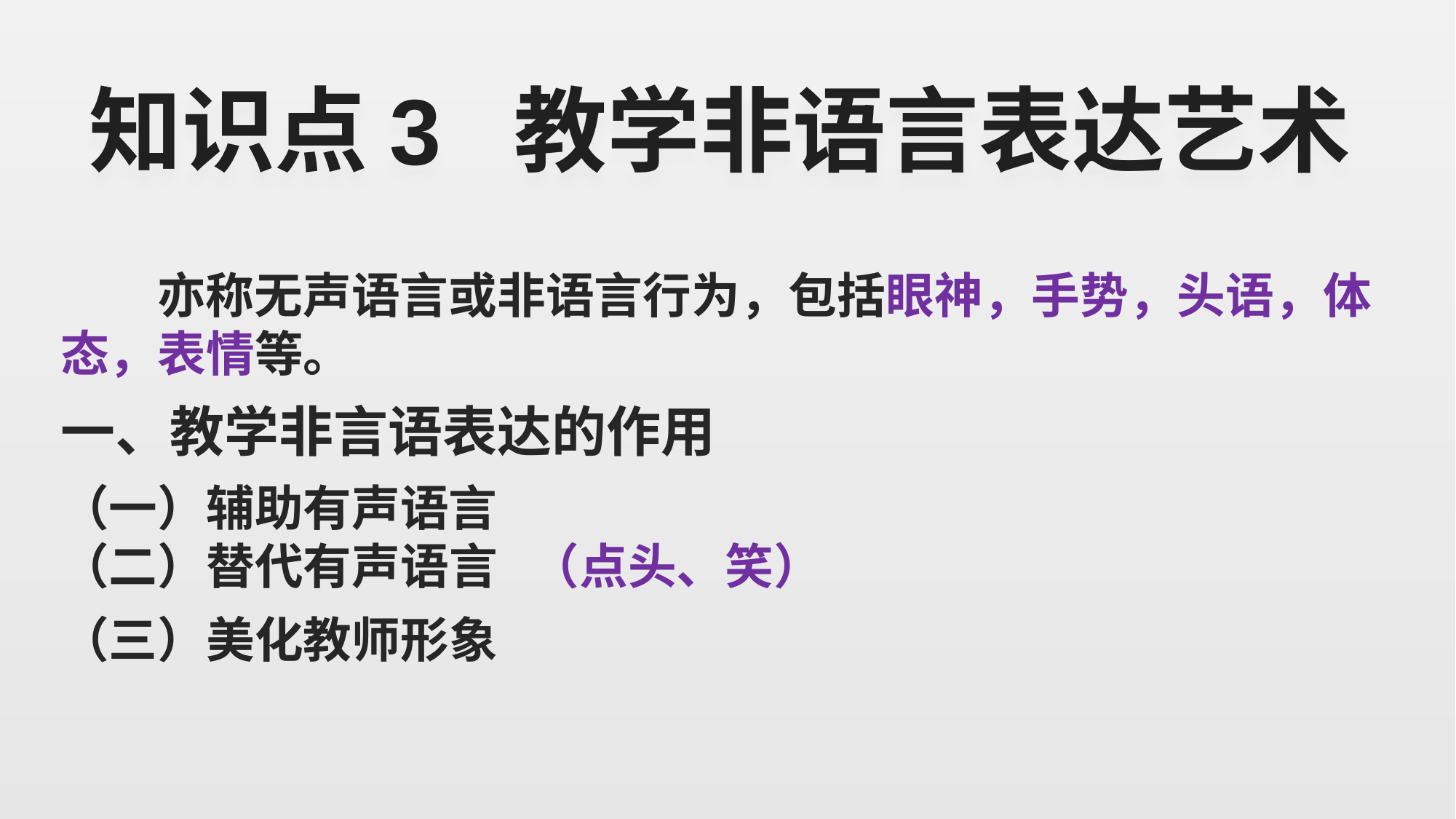

# 知识点3  教学非语言表达艺术
         亦称无声语言或非语言行为，包括眼神，手势，头语，体态，表情等。
一、教学非言语表达的作用
（一）辅助有声语言
（二）替代有声语言   （点头、笑）
（三）美化教师形象